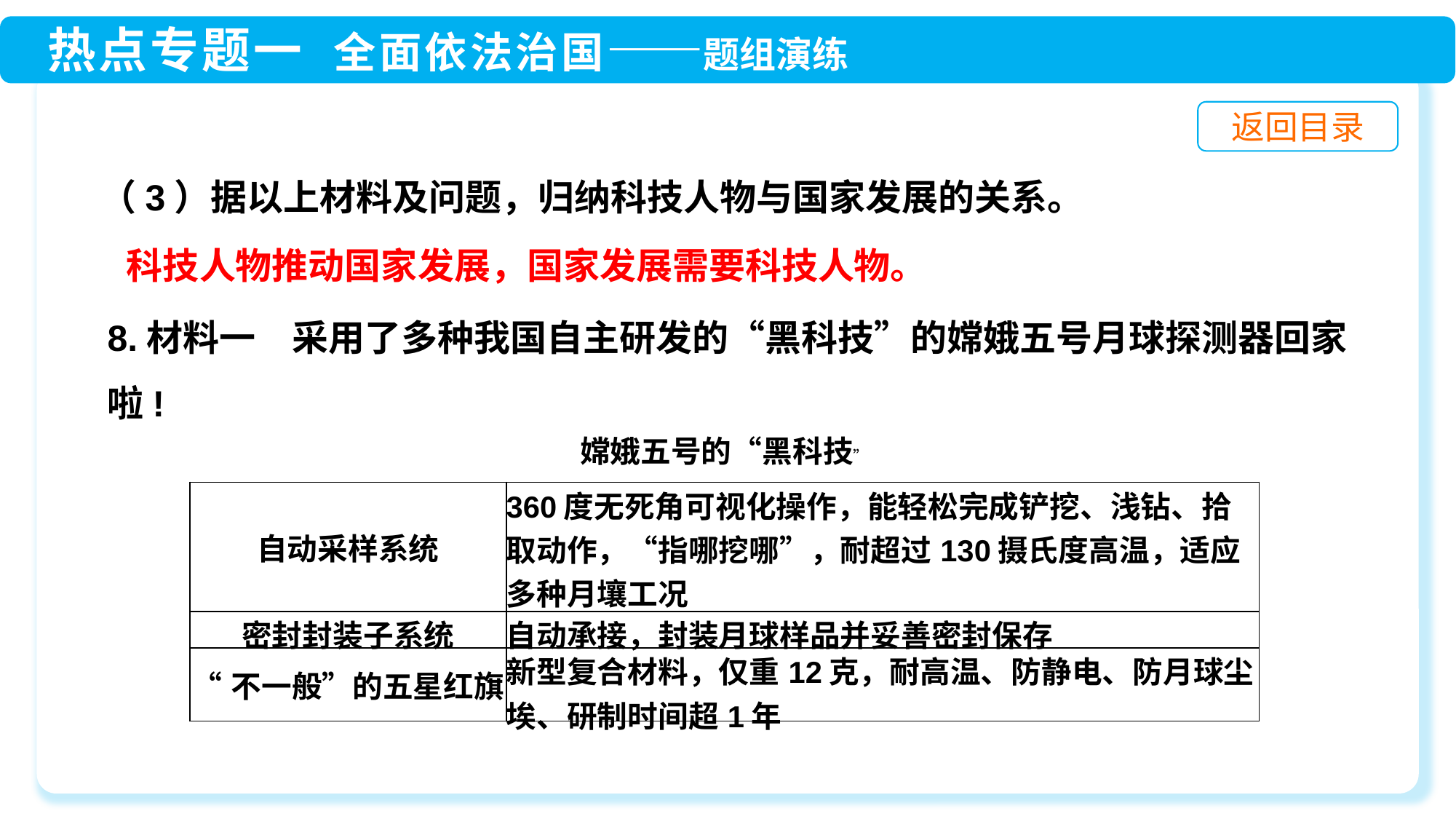

（3）据以上材料及问题，归纳科技人物与国家发展的关系。
科技人物推动国家发展，国家发展需要科技人物。
8.材料一　采用了多种我国自主研发的“黑科技”的嫦娥五号月球探测器回家啦!
嫦娥五号的“黑科技”
| 自动采样系统 | 360度无死角可视化操作，能轻松完成铲挖、浅钻、拾取动作，“指哪挖哪”，耐超过130摄氏度高温，适应多种月壤工况 |
| --- | --- |
| 密封封装子系统 | 自动承接，封装月球样品并妥善密封保存 |
| “不一般”的五星红旗 | 新型复合材料，仅重12克，耐高温、防静电、防月球尘埃、研制时间超1年 |